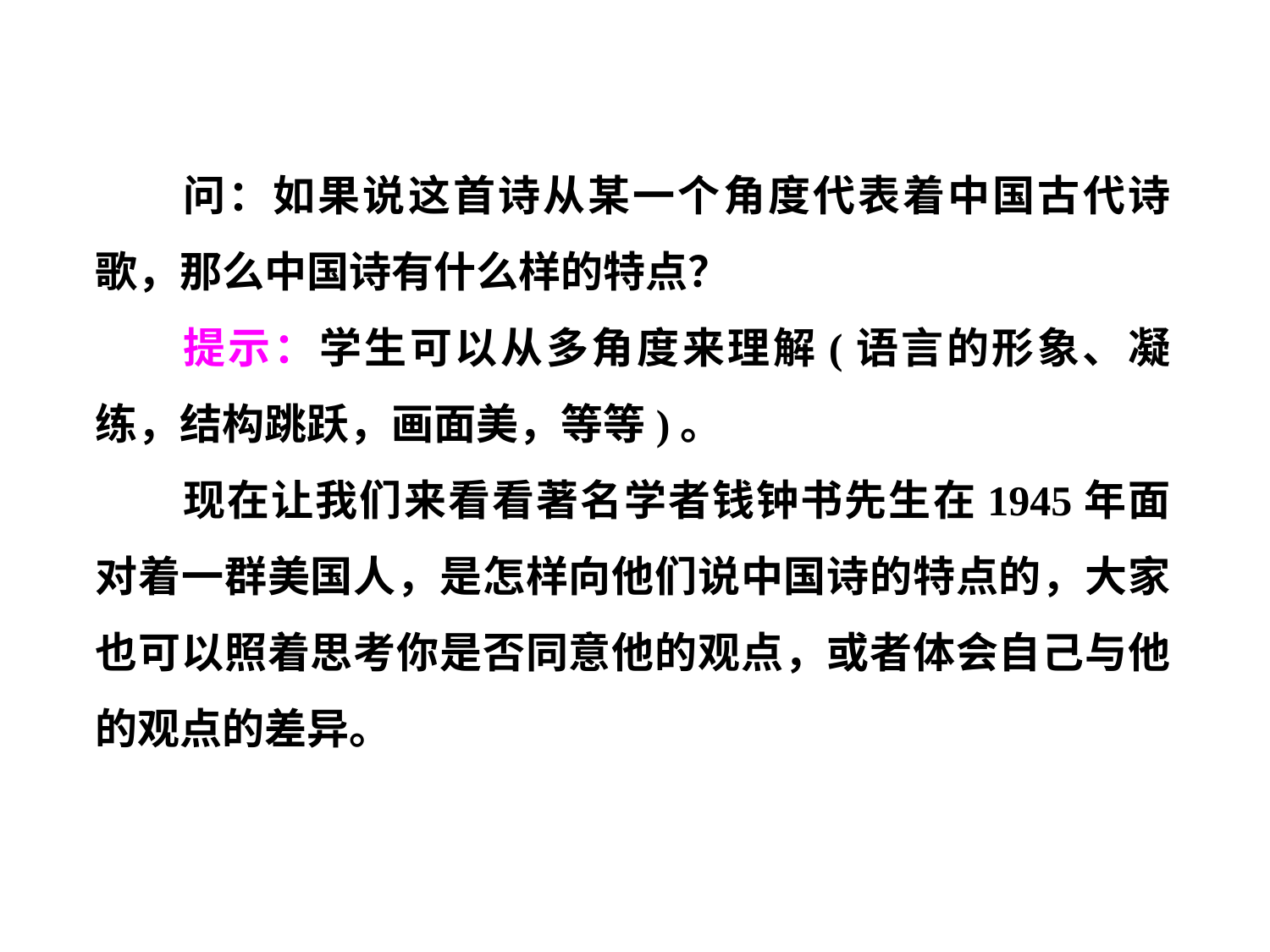

问：如果说这首诗从某一个角度代表着中国古代诗歌，那么中国诗有什么样的特点？
提示：学生可以从多角度来理解(语言的形象、凝练，结构跳跃，画面美，等等)。
现在让我们来看看著名学者钱钟书先生在1945年面对着一群美国人，是怎样向他们说中国诗的特点的，大家也可以照着思考你是否同意他的观点，或者体会自己与他的观点的差异。